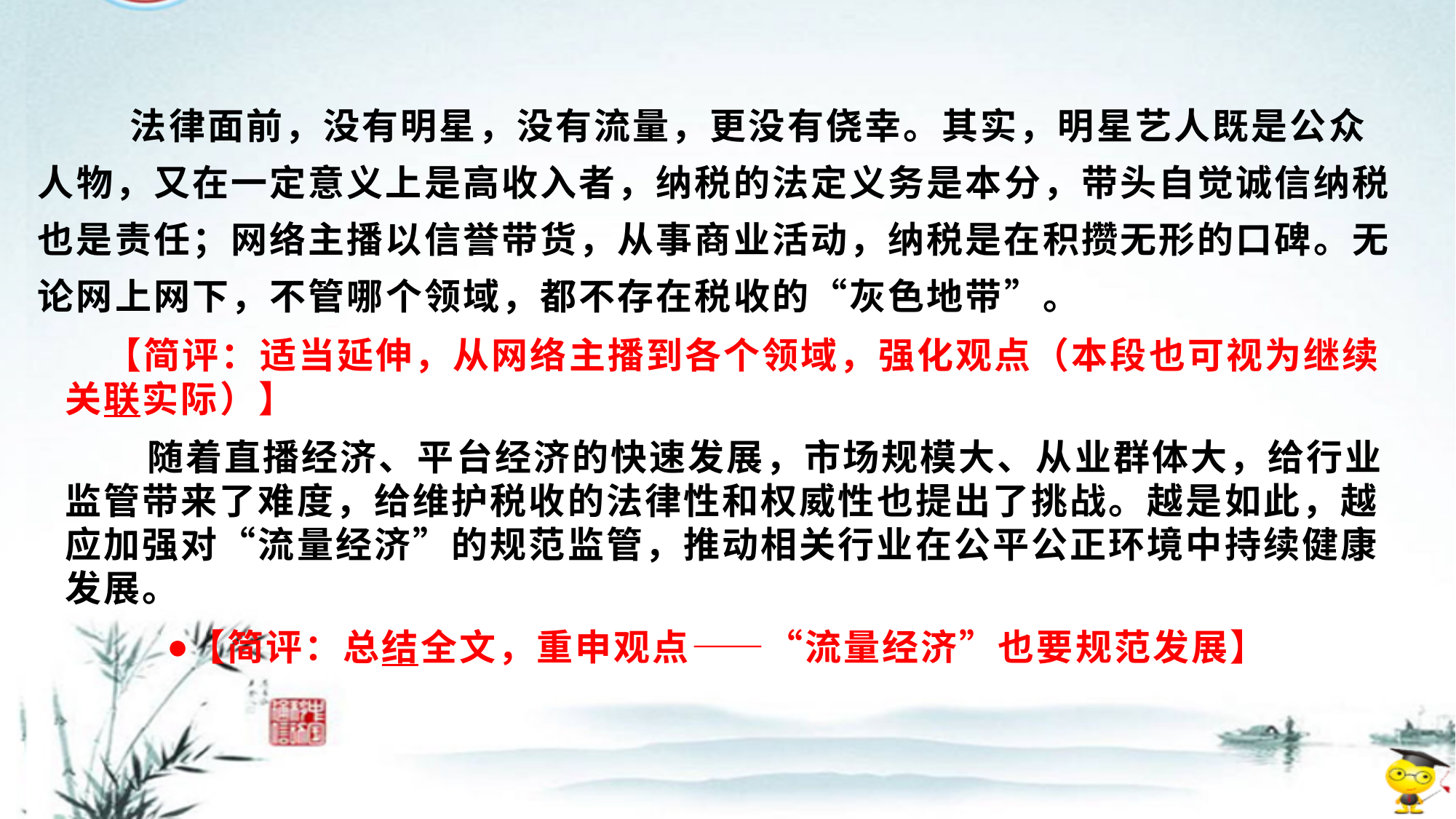

#
        法律面前，没有明星，没有流量，更没有侥幸。其实，明星艺人既是公众人物，又在一定意义上是高收入者，纳税的法定义务是本分，带头自觉诚信纳税也是责任；网络主播以信誉带货，从事商业活动，纳税是在积攒无形的口碑。无论网上网下，不管哪个领域，都不存在税收的“灰色地带”。
   【简评：适当延伸，从网络主播到各个领域，强化观点（本段也可视为继续关联实际）】
       随着直播经济、平台经济的快速发展，市场规模大、从业群体大，给行业监管带来了难度，给维护税收的法律性和权威性也提出了挑战。越是如此，越应加强对“流量经济”的规范监管，推动相关行业在公平公正环境中持续健康发展。
【简评：总结全文，重申观点——“流量经济”也要规范发展】